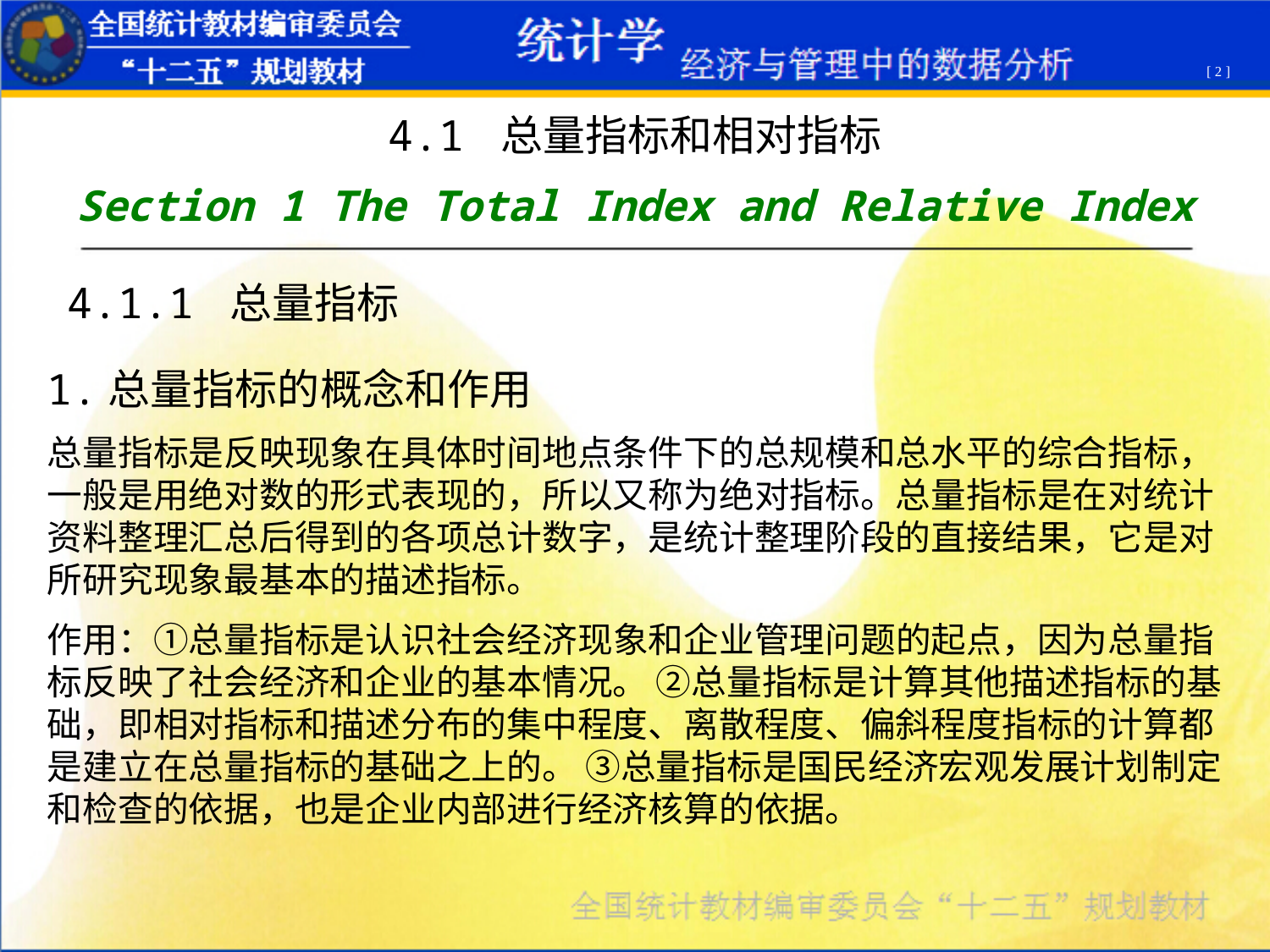

[ 2 ]
4.1 总量指标和相对指标
Section 1 The Total Index and Relative Index
4.1.1 总量指标
1.总量指标的概念和作用
总量指标是反映现象在具体时间地点条件下的总规模和总水平的综合指标，一般是用绝对数的形式表现的，所以又称为绝对指标。总量指标是在对统计资料整理汇总后得到的各项总计数字，是统计整理阶段的直接结果，它是对所研究现象最基本的描述指标。
作用：①总量指标是认识社会经济现象和企业管理问题的起点，因为总量指标反映了社会经济和企业的基本情况。 ②总量指标是计算其他描述指标的基础，即相对指标和描述分布的集中程度、离散程度、偏斜程度指标的计算都是建立在总量指标的基础之上的。 ③总量指标是国民经济宏观发展计划制定和检查的依据，也是企业内部进行经济核算的依据。